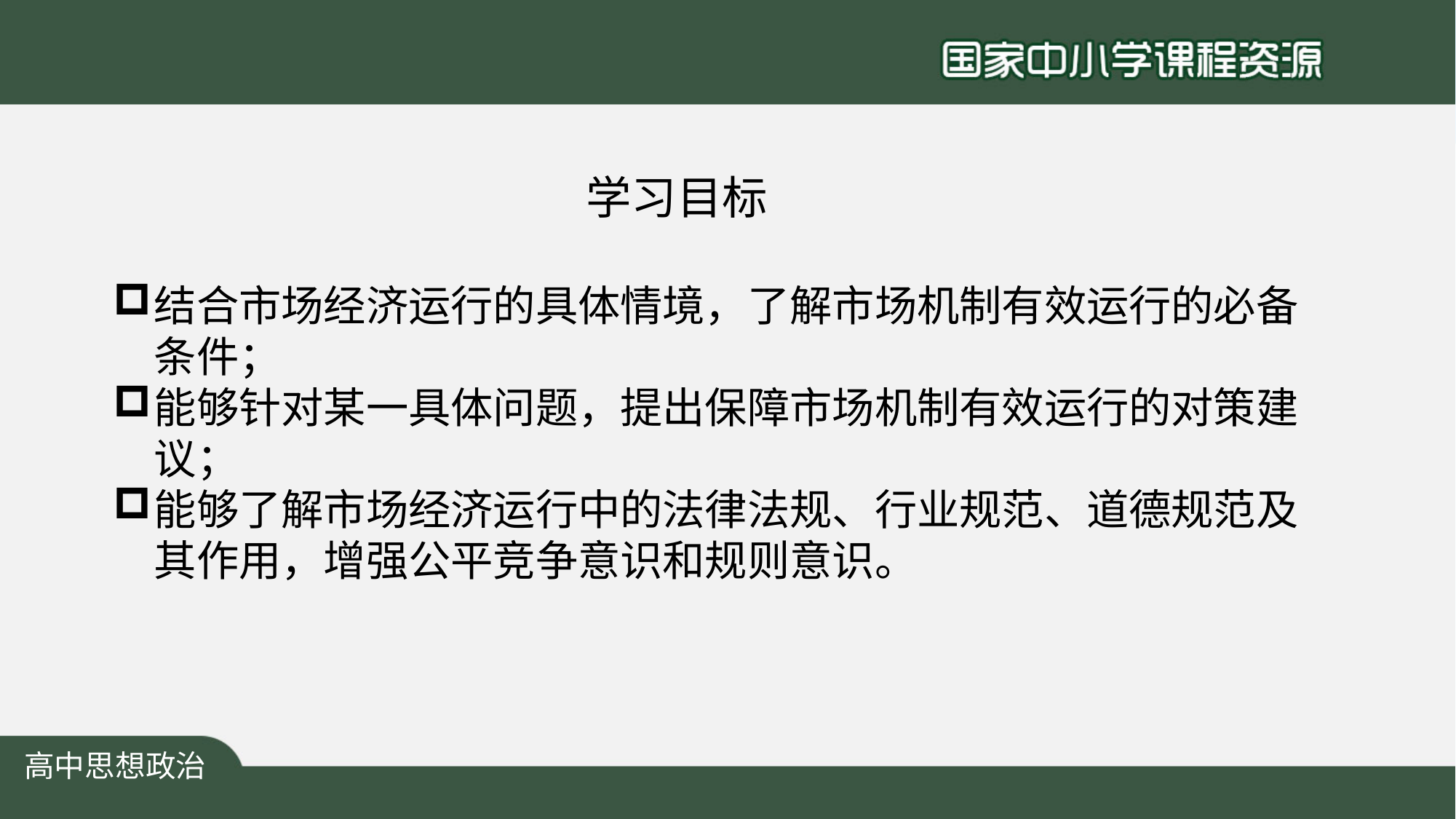

# 学习目标
结合市场经济运行的具体情境，了解市场机制有效运行的必备条件；
能够针对某一具体问题，提出保障市场机制有效运行的对策建议；
能够了解市场经济运行中的法律法规、行业规范、道德规范及其作用，增强公平竞争意识和规则意识。